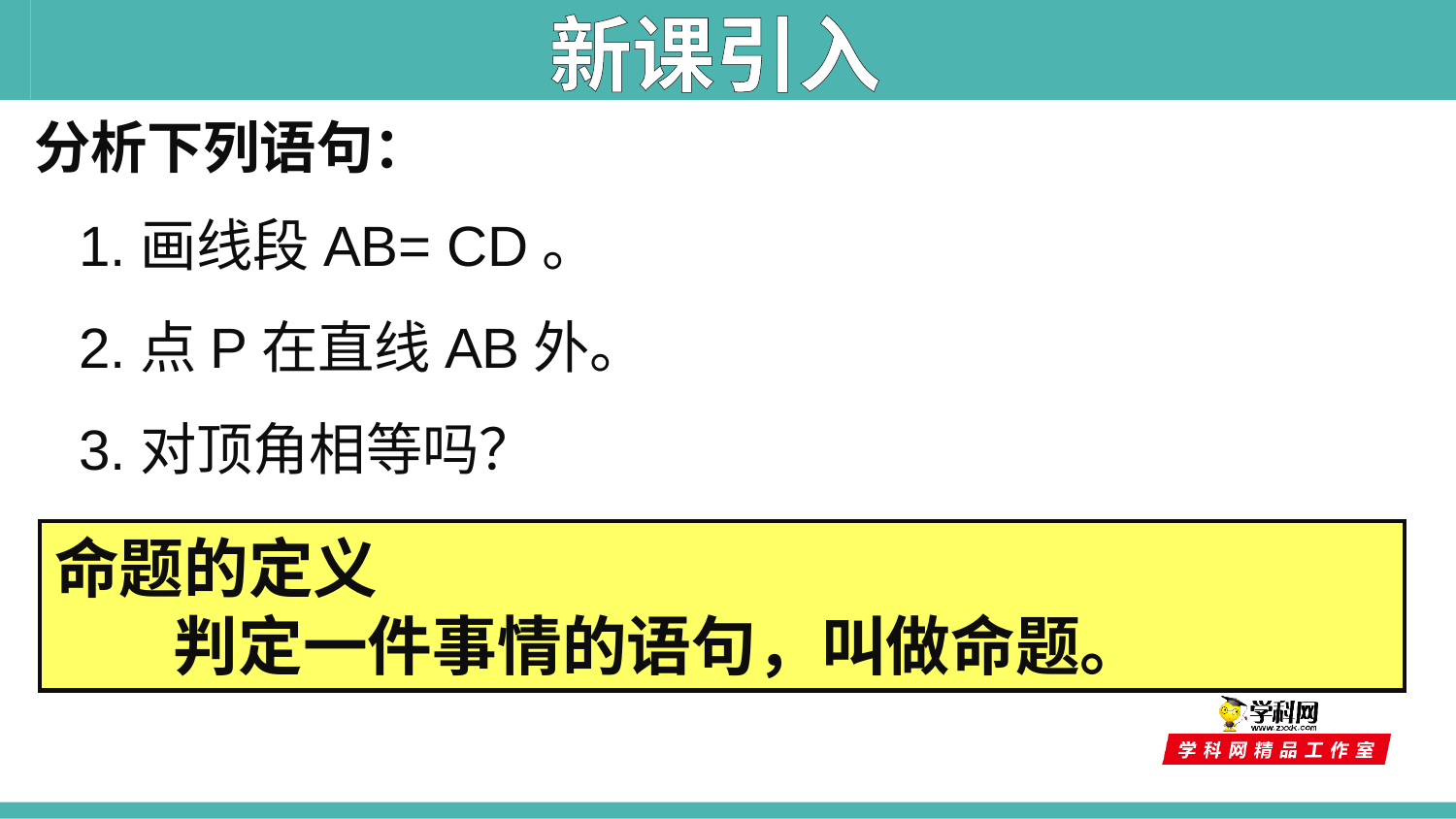

新课引入
分析下列语句：
1.画线段AB= CD。
2.点P在直线AB外。
3.对顶角相等吗？
命题的定义
       判定一件事情的语句，叫做命题。
以上语句没有对事情作出“是”或“不是”的判断，只是对事情进行了描述。